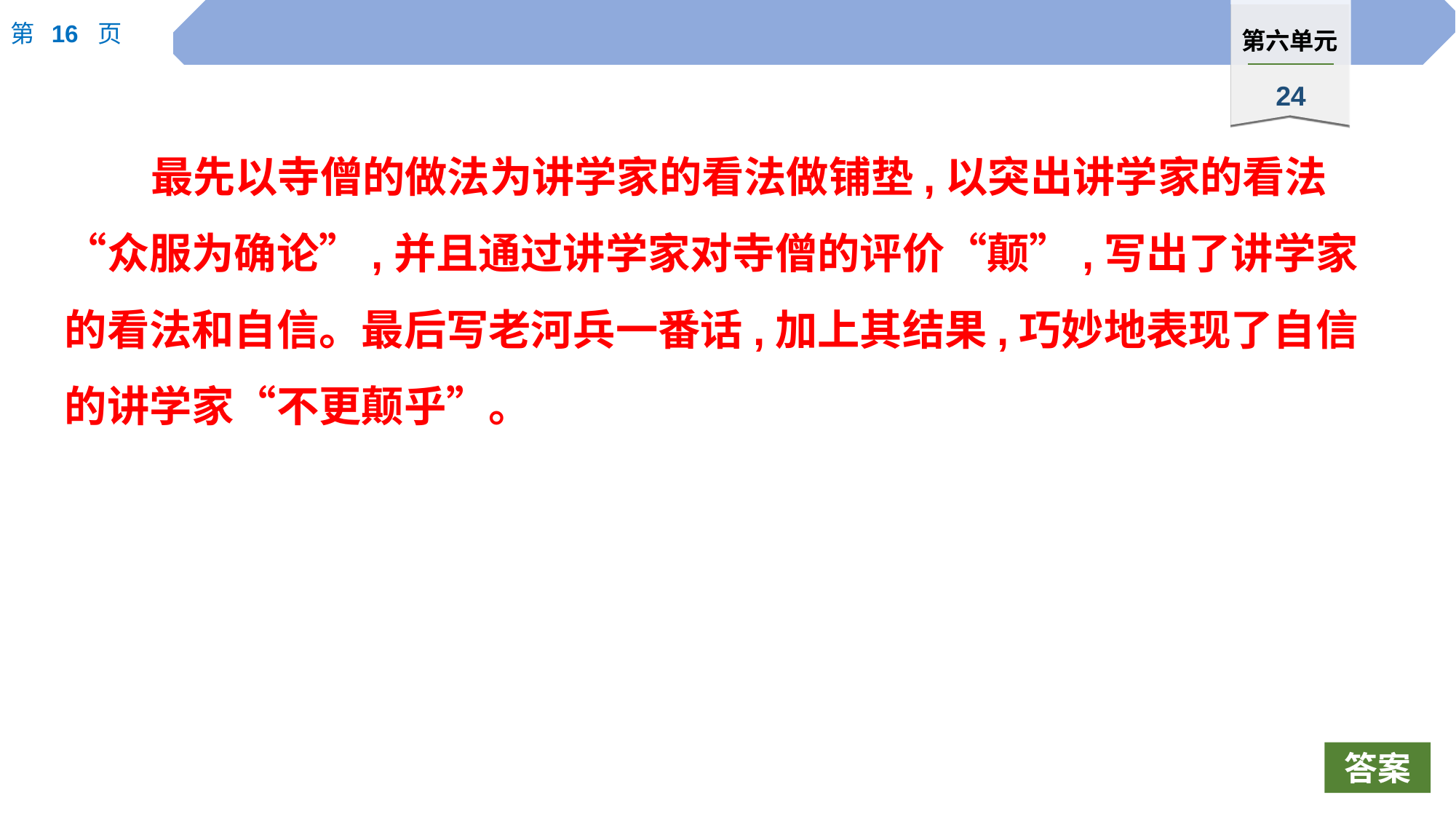

最先以寺僧的做法为讲学家的看法做铺垫,以突出讲学家的看法“众服为确论”,并且通过讲学家对寺僧的评价“颠”,写出了讲学家的看法和自信。最后写老河兵一番话,加上其结果,巧妙地表现了自信的讲学家“不更颠乎”。
答案